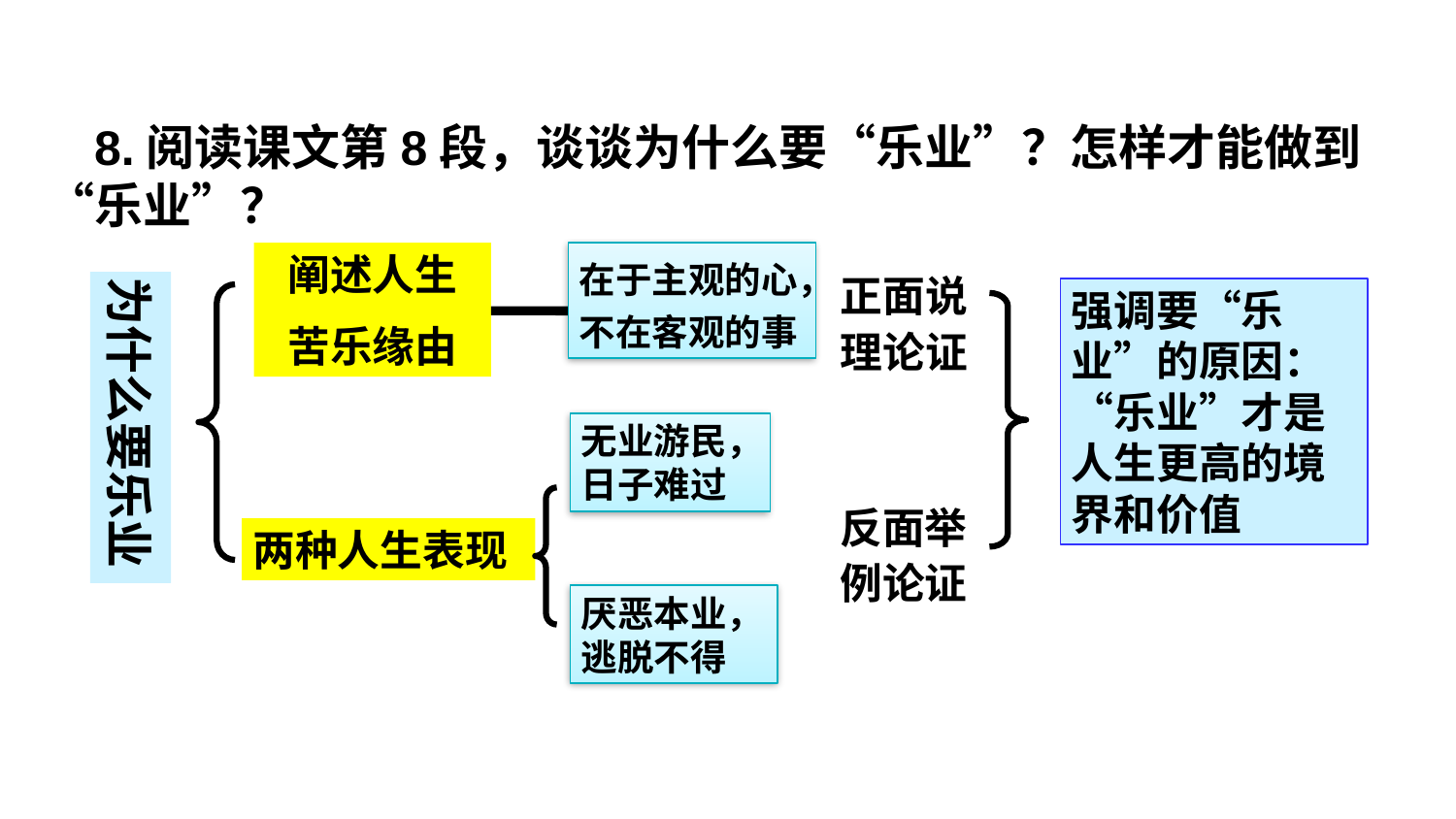

8.阅读课文第8段，谈谈为什么要“乐业”？怎样才能做到“乐业”？
阐述人生
苦乐缘由
在于主观的心，不在客观的事
状元成才路
正面说
理论证
为什么要乐业
强调要“乐业”的原因：“乐业”才是人生更高的境界和价值

无业游民，日子难过

反面举
例论证
两种人生表现
厌恶本业，逃脱不得